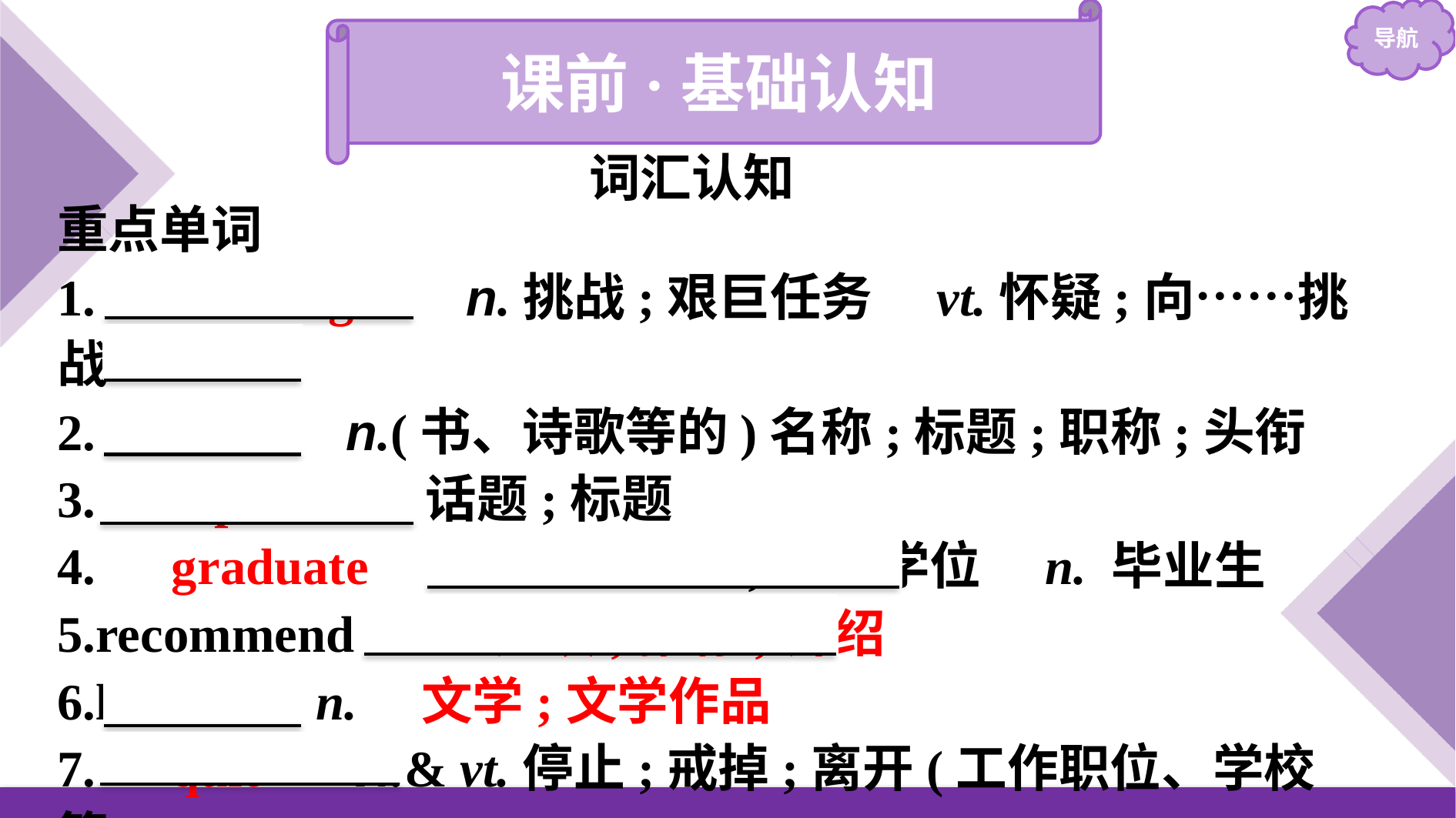

课前·基础认知
词汇认知
重点单词
1.　challenge　 n.挑战;艰巨任务　vt.怀疑;向……挑战
2.　title　 n.(书、诗歌等的)名称;标题;职称;头衔
3.　topic　 n.话题;标题
4.　graduate　 vi.& vt.毕业;获得学位　n. 毕业生
5.recommend vt. 　建议;推荐;介绍
6.literature n.　文学;文学作品
7.　quit　 vi.& vt.停止;戒掉;离开(工作职位、学校等)
8.　schedule　 n.工作计划;日程安排　vt.安排;预定